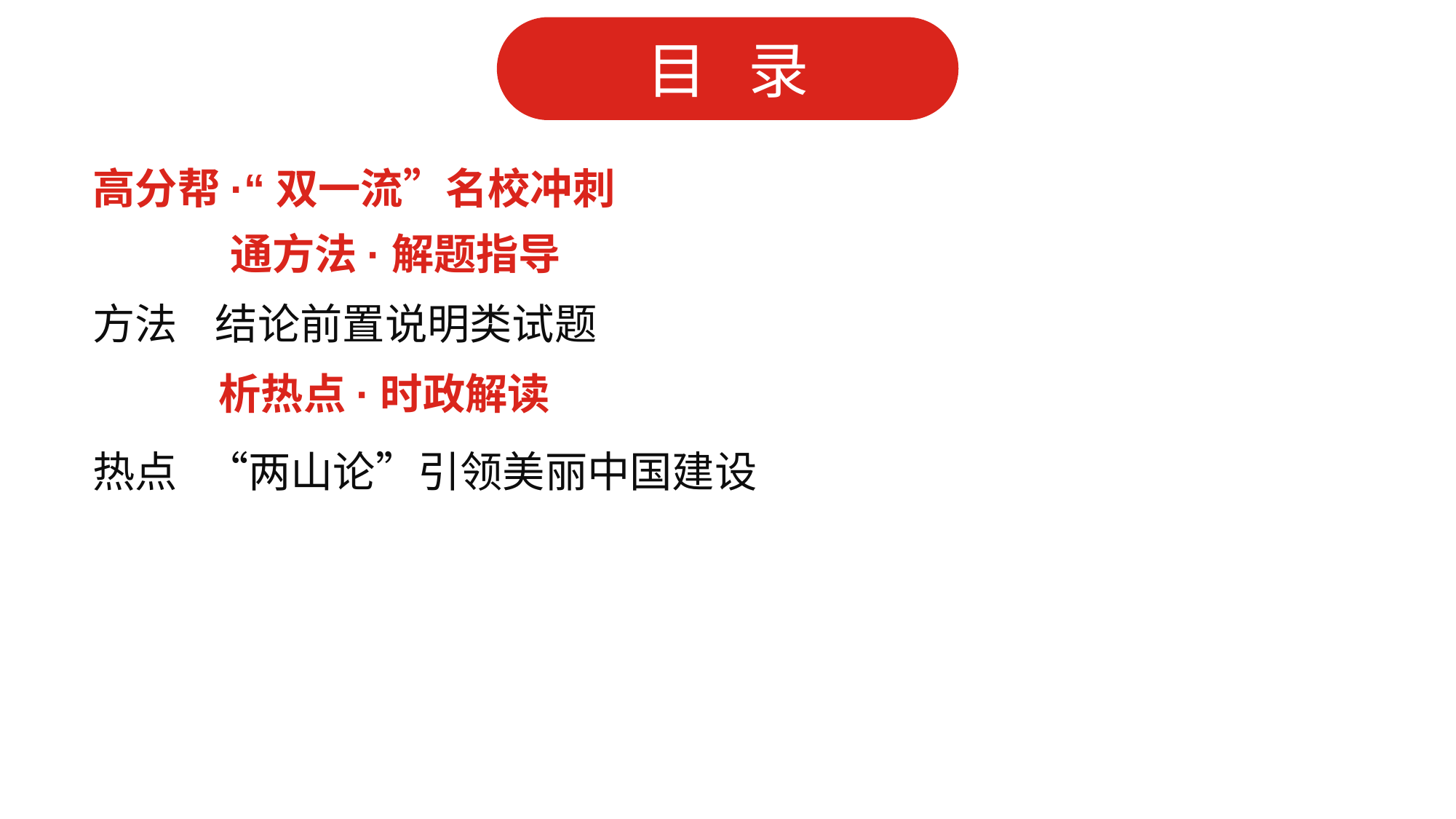

高分帮·“双一流”名校冲刺
          通方法·解题指导
方法    结论前置说明类试题
            析热点·时政解读
热点   “两山论”引领美丽中国建设